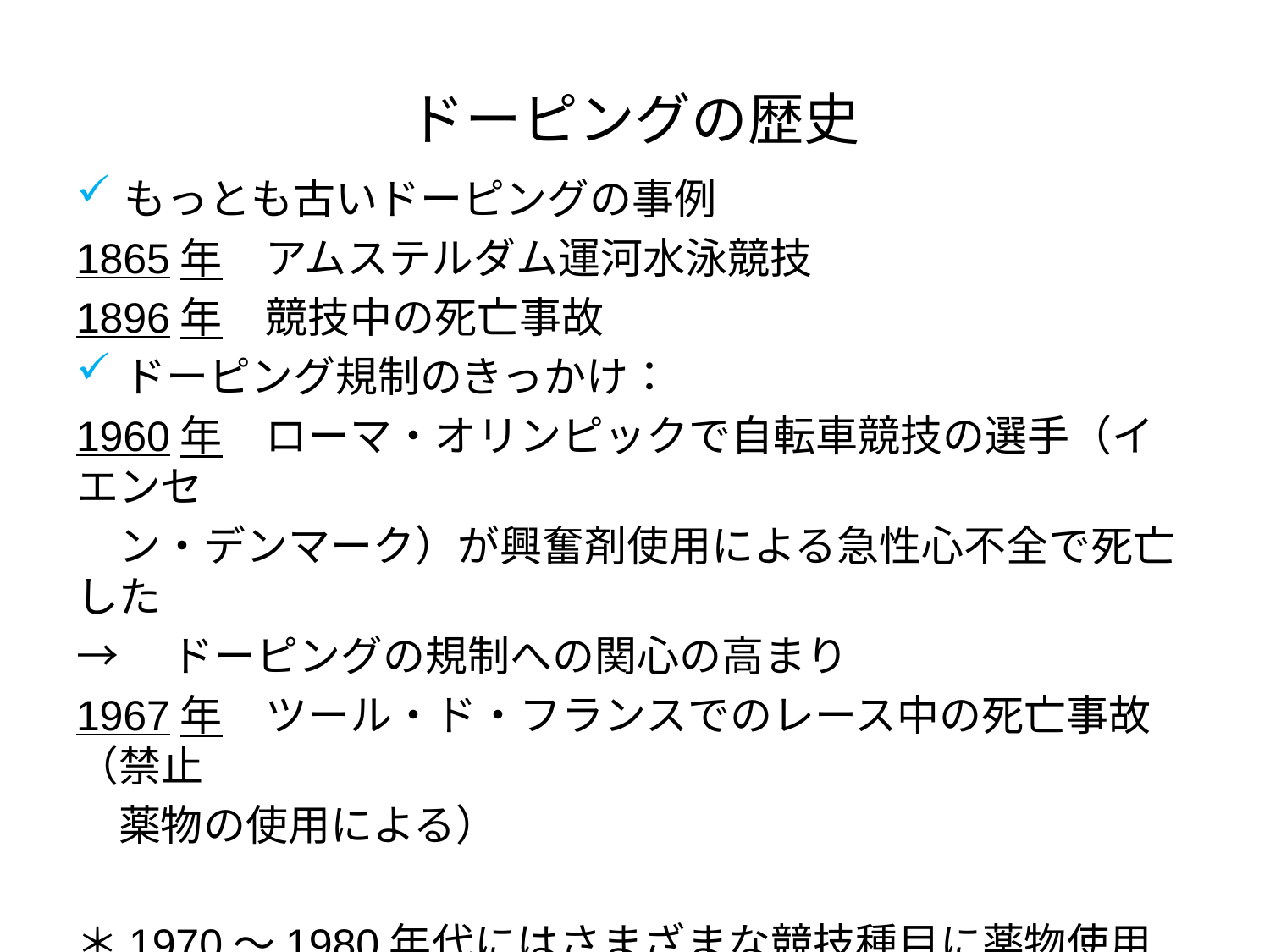

# ドーピングの歴史
もっとも古いドーピングの事例
1865年　アムステルダム運河水泳競技
1896年　競技中の死亡事故
ドーピング規制のきっかけ：
1960年　ローマ・オリンピックで自転車競技の選手（イエンセ
　ン・デンマーク）が興奮剤使用による急性心不全で死亡した
→　ドーピングの規制への関心の高まり
1967年　ツール・ド・フランスでのレース中の死亡事故（禁止
　薬物の使用による）

＊1970～1980年代にはさまざまな競技種目に薬物使用が蔓延していた